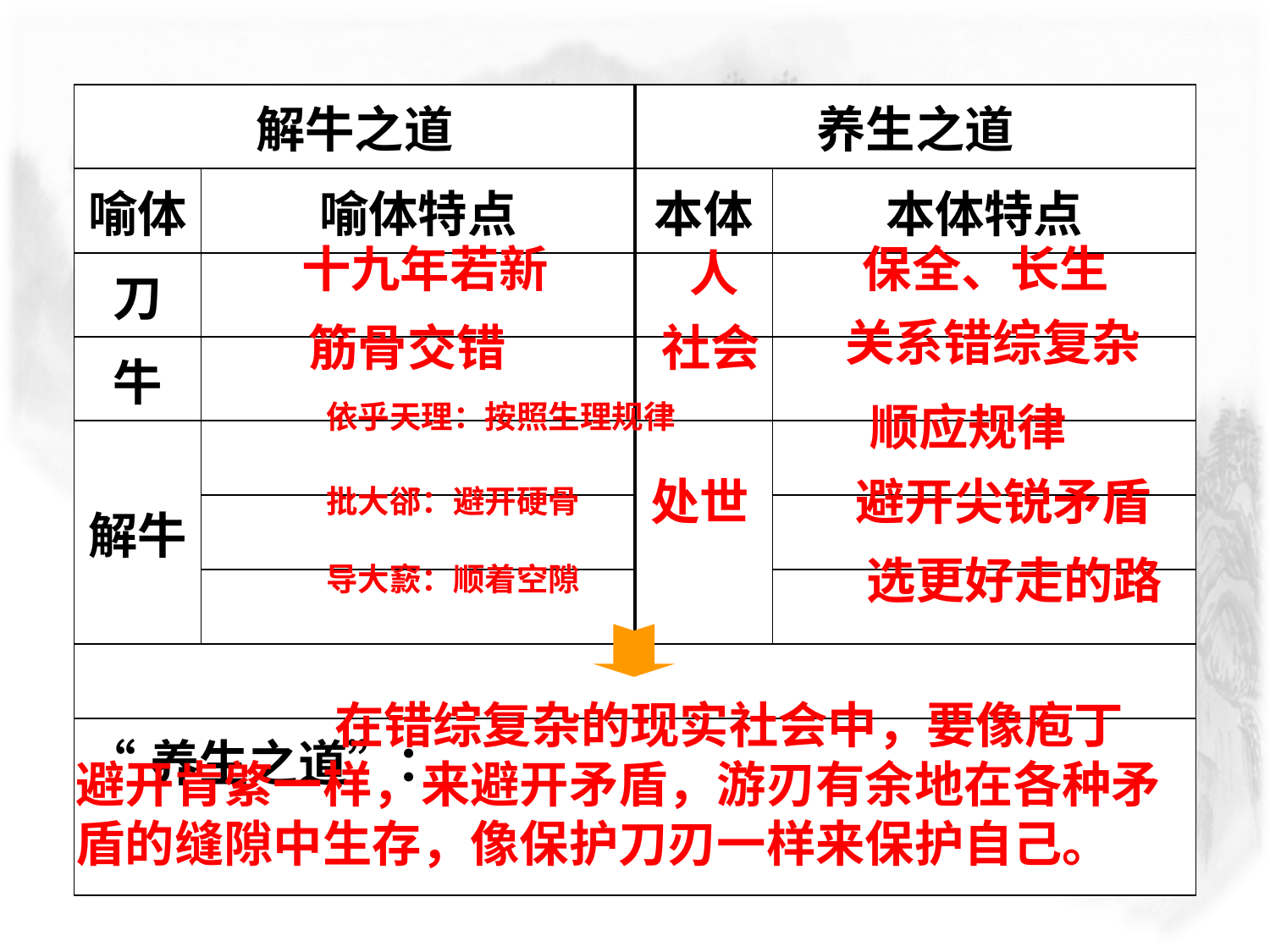

| 解牛之道 |  | 养生之道 |  |
| --- | --- | --- | --- |
| 喻体 | 喻体特点 | 本体 | 本体特点 |
| 刀 |  |  |  |
| 牛 |  |  |  |
| 解牛 |  |  |  |
|  |  |  |  |
|  |  |  |  |
|  |  |  |  |
| “养生之道”： |  |  |  |

十九年若新
保全、长生
人
关系错综复杂
筋骨交错
社会
依乎天理：按照生理规律
顺应规律
批大郤：避开硬骨
处世
避开尖锐矛盾
导大窾：顺着空隙
选更好走的路

                      在错综复杂的现实社会中，要像庖丁避开肯綮一样，来避开矛盾，游刃有余地在各种矛盾的缝隙中生存，像保护刀刃一样来保护自己。